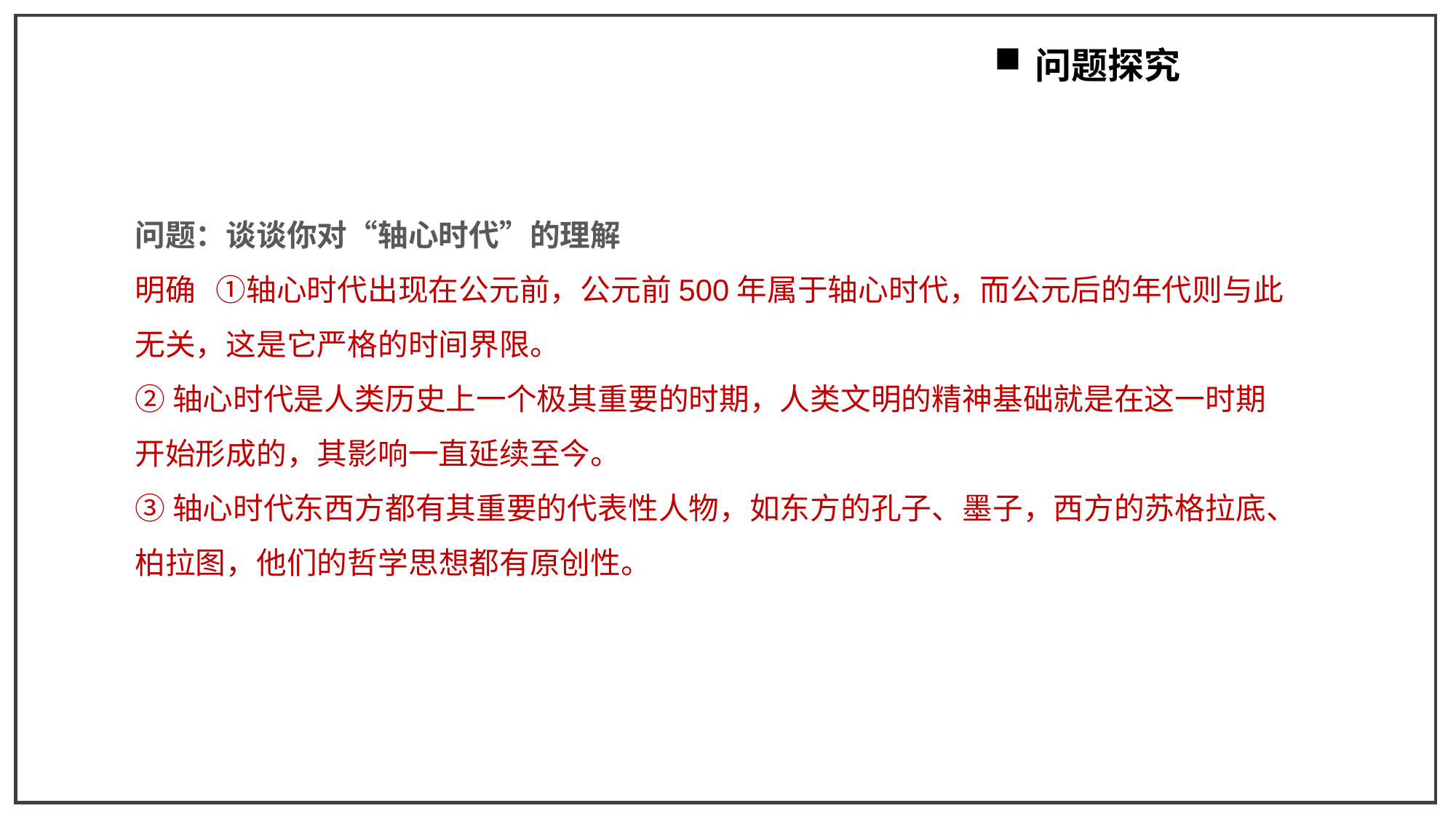

问题探究
问题：谈谈你对“轴心时代”的理解
明确   ①轴心时代出现在公元前，公元前500年属于轴心时代，而公元后的年代则与此无关，这是它严格的时间界限。
②轴心时代是人类历史上一个极其重要的时期，人类文明的精神基础就是在这一时期开始形成的，其影响一直延续至今。
③轴心时代东西方都有其重要的代表性人物，如东方的孔子、墨子，西方的苏格拉底、柏拉图，他们的哲学思想都有原创性。